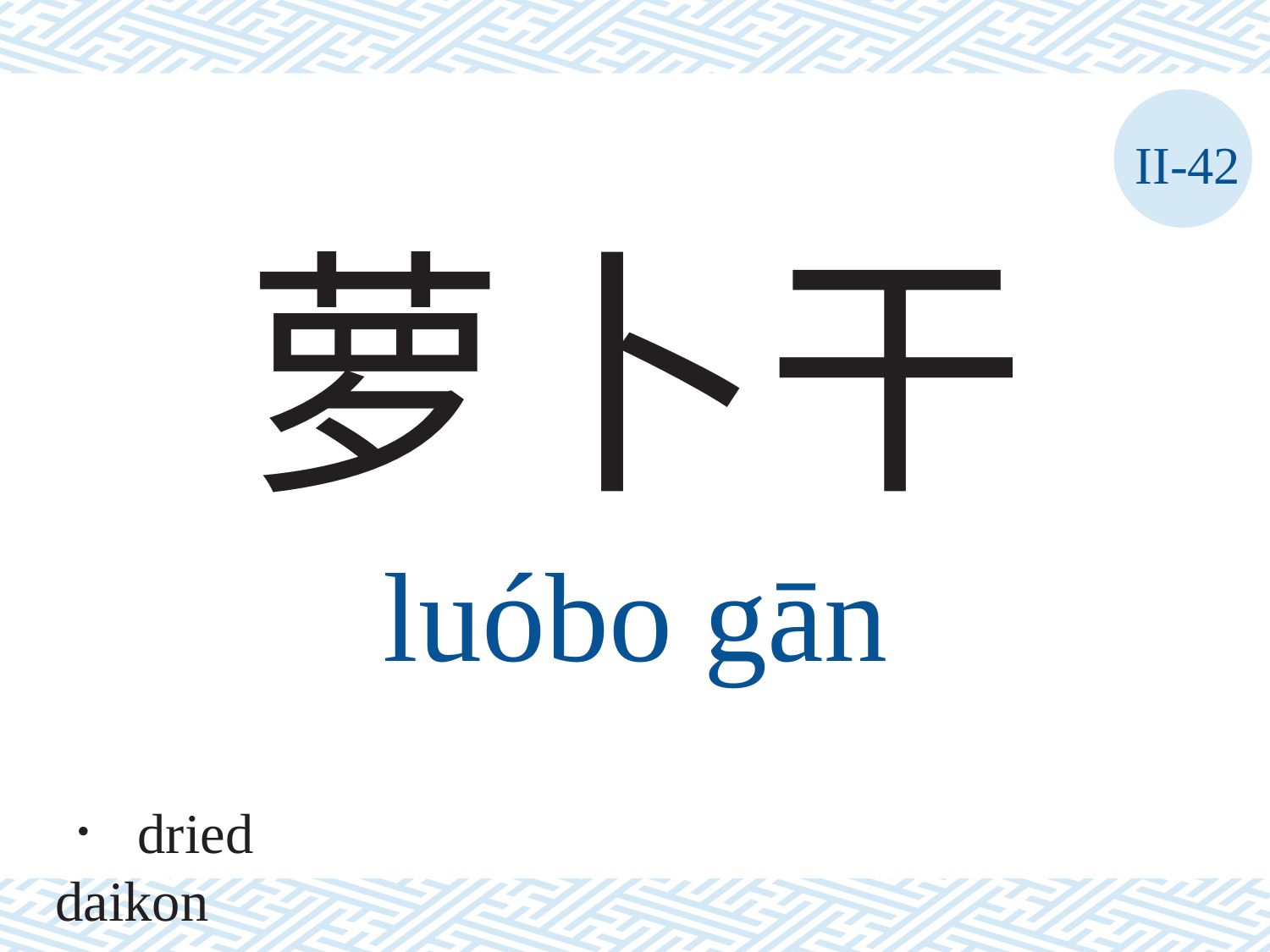

II-42
萝卜干
luóbo	gān
． dried daikon